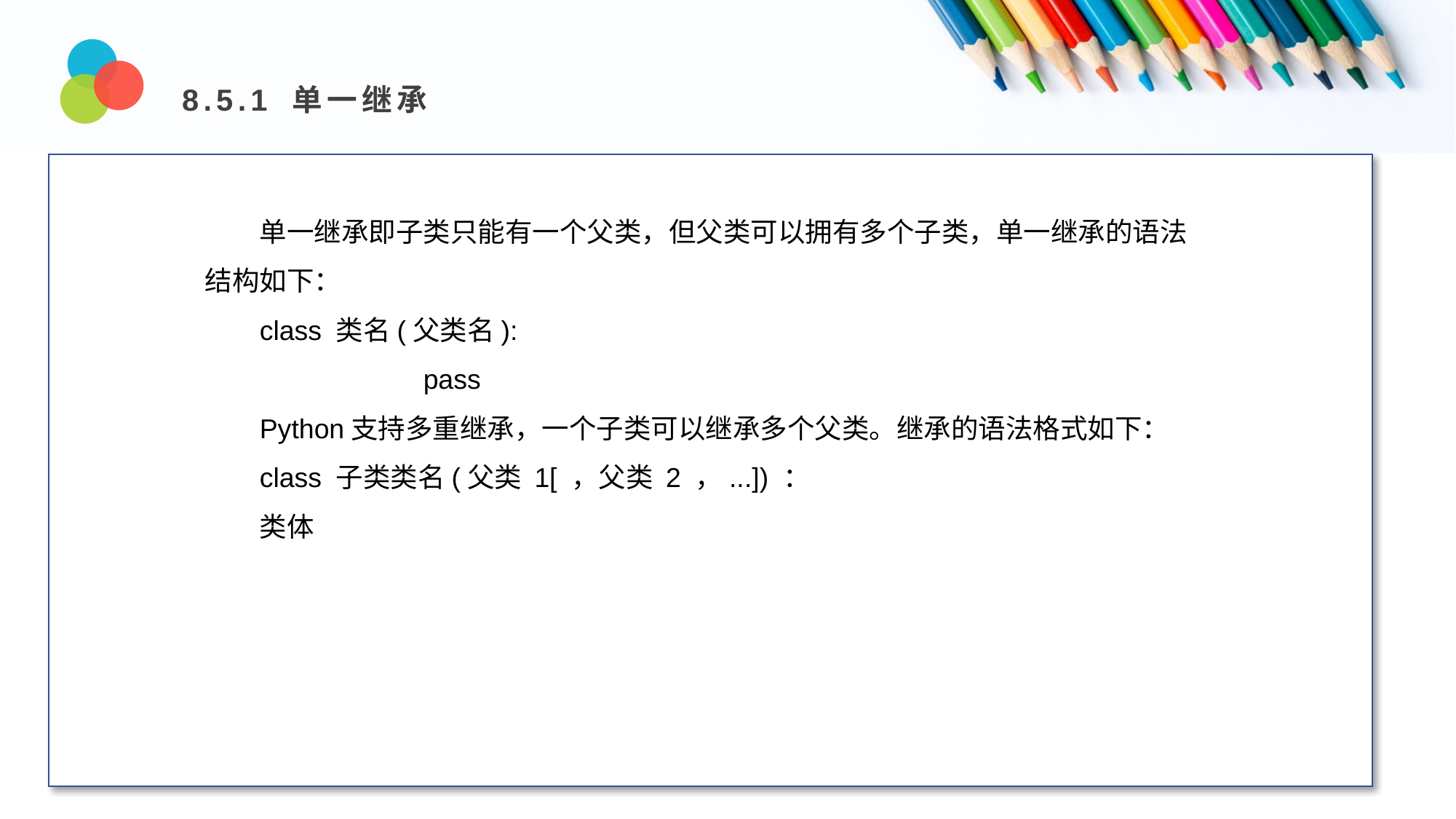

8.5.1 单一继承
Design and Production
单一继承即子类只能有一个父类，但父类可以拥有多个子类，单一继承的语法结构如下：
class 类名(父类名):
 		pass
Python支持多重继承，一个子类可以继承多个父类。继承的语法格式如下：
class 子类类名(父类 1[ ，父类 2 ，...]) ：
类体